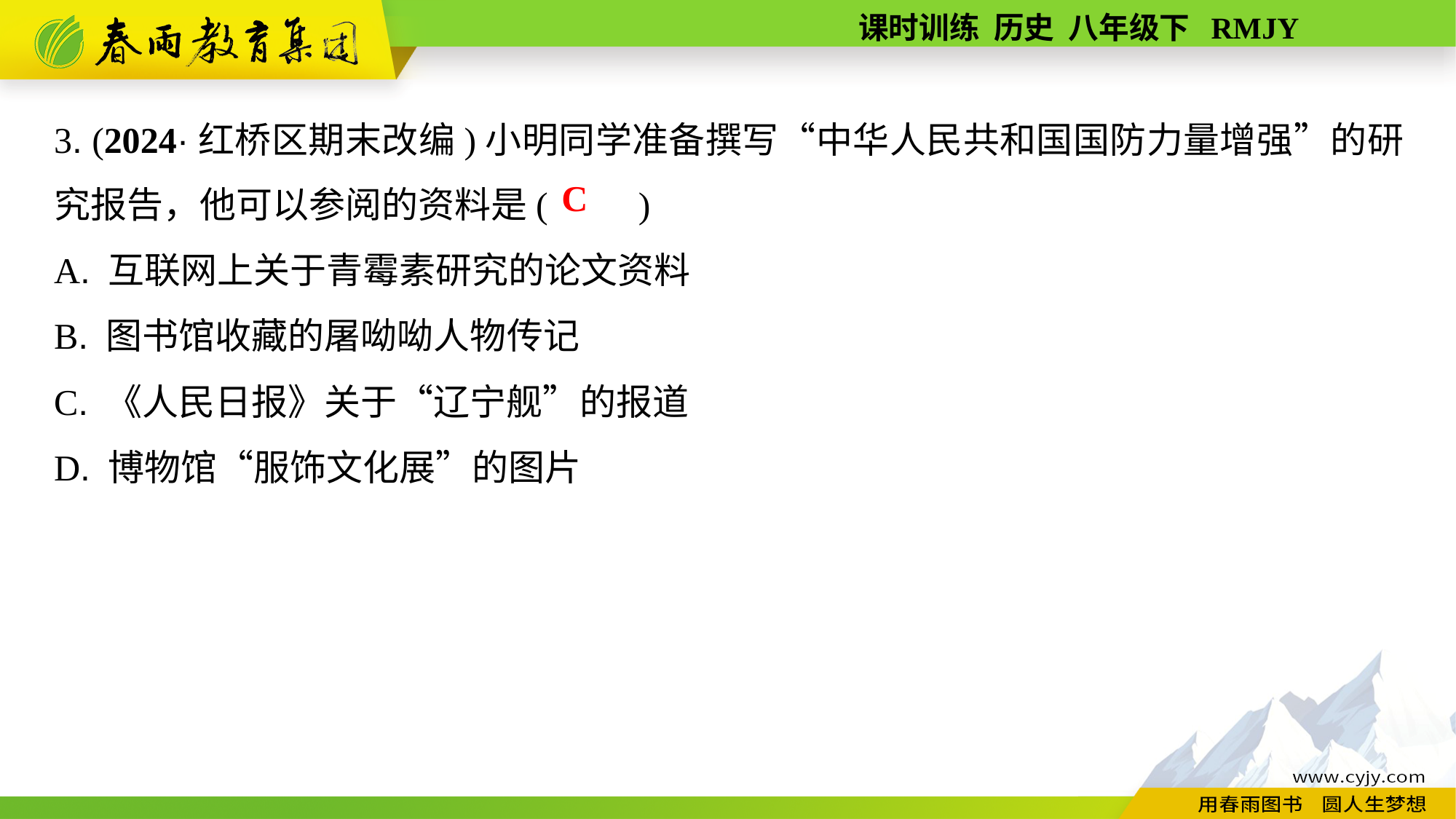

3. (2024·红桥区期末改编)小明同学准备撰写“中华人民共和国国防力量增强”的研究报告，他可以参阅的资料是(　　)
A. 互联网上关于青霉素研究的论文资料
B. 图书馆收藏的屠呦呦人物传记
C. 《人民日报》关于“辽宁舰”的报道
D. 博物馆“服饰文化展”的图片
C